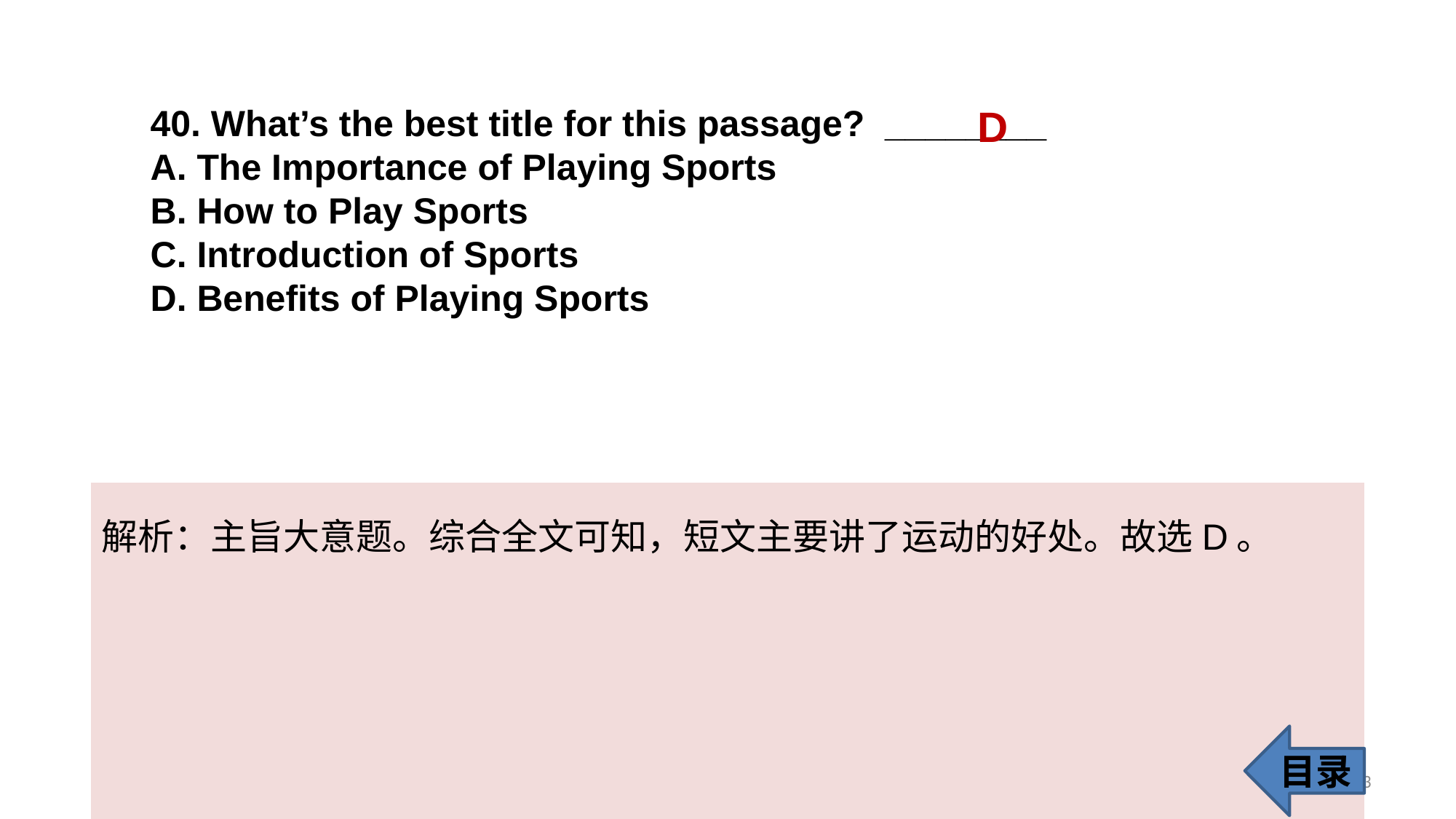

40. What’s the best title for this passage?  ________
A. The Importance of Playing Sports
B. How to Play Sports
C. Introduction of Sports
D. Benefits of Playing Sports
D

解析：主旨大意题。综合全文可知，短文主要讲了运动的好处。故选D。
目录
43